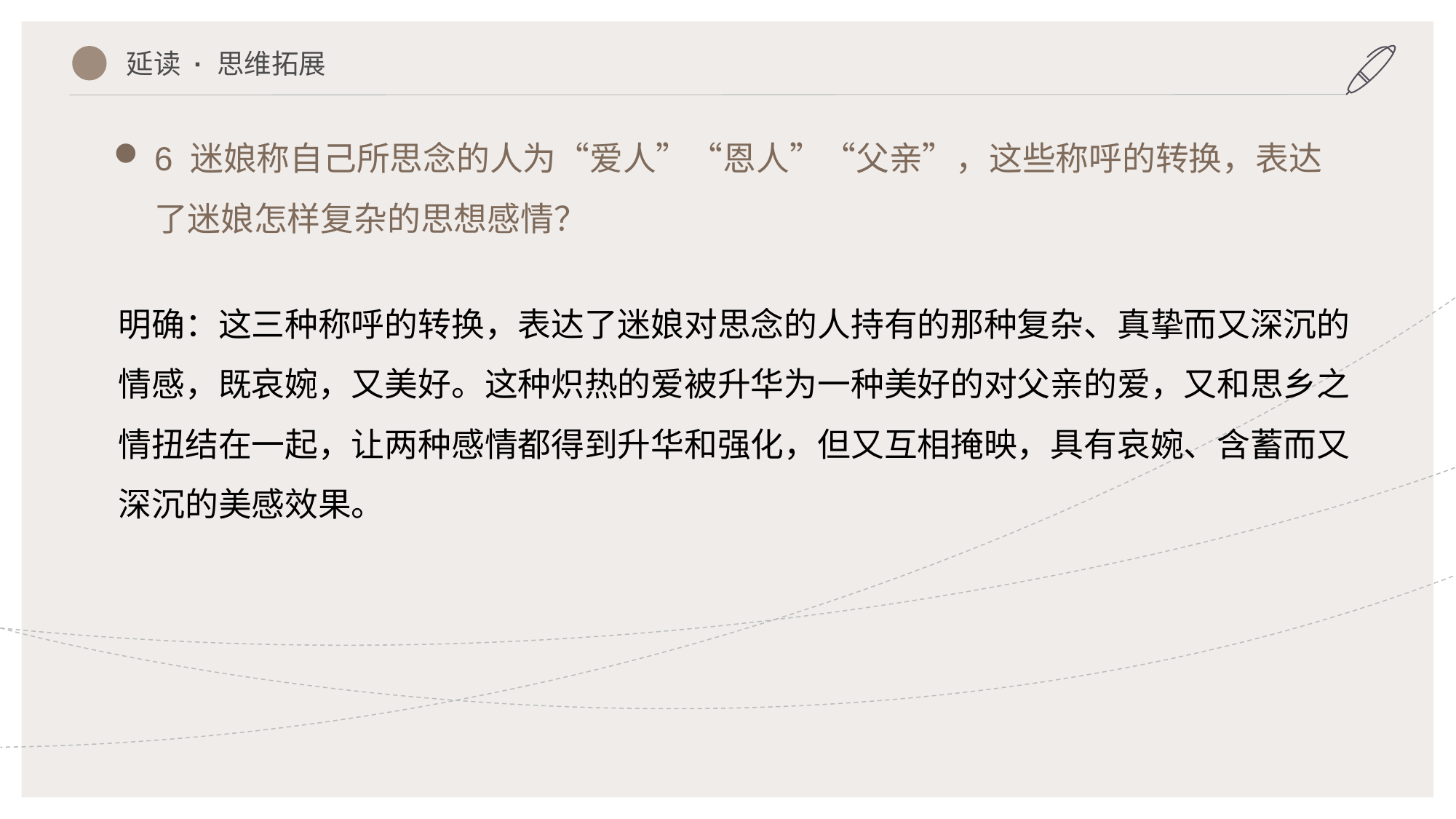

延读 · 思维拓展

6 迷娘称自己所思念的人为“爱人”“恩人”“父亲”，这些称呼的转换，表达了迷娘怎样复杂的思想感情？

明确：这三种称呼的转换，表达了迷娘对思念的人持有的那种复杂、真挚而又深沉的情感，既哀婉，又美好。这种炽热的爱被升华为一种美好的对父亲的爱，又和思乡之情扭结在一起，让两种感情都得到升华和强化，但又互相掩映，具有哀婉、含蓄而又深沉的美感效果。